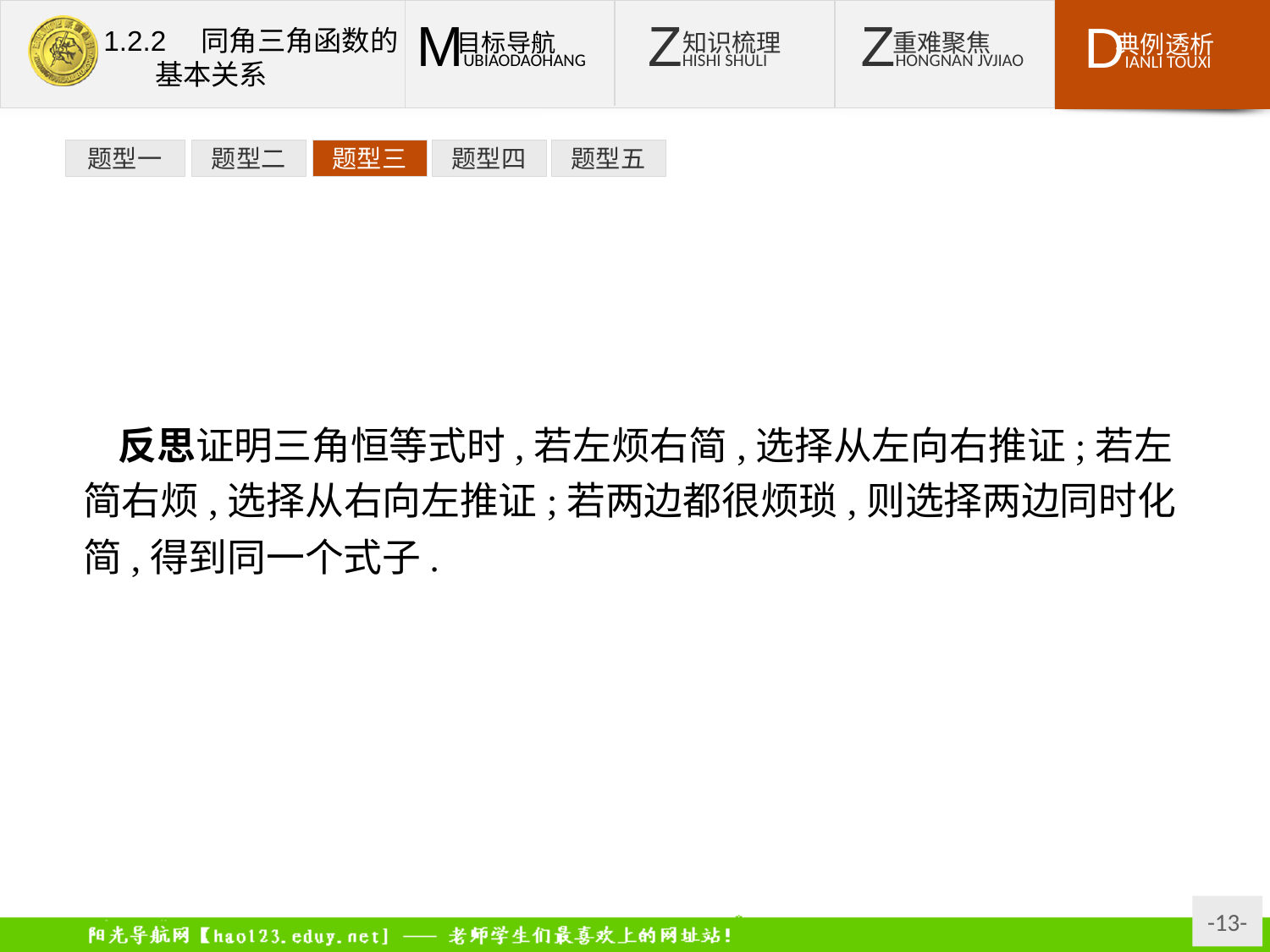

题型一
题型二
题型三
题型四
题型五
反思证明三角恒等式时,若左烦右简,选择从左向右推证;若左简右烦,选择从右向左推证;若两边都很烦琐,则选择两边同时化简,得到同一个式子.